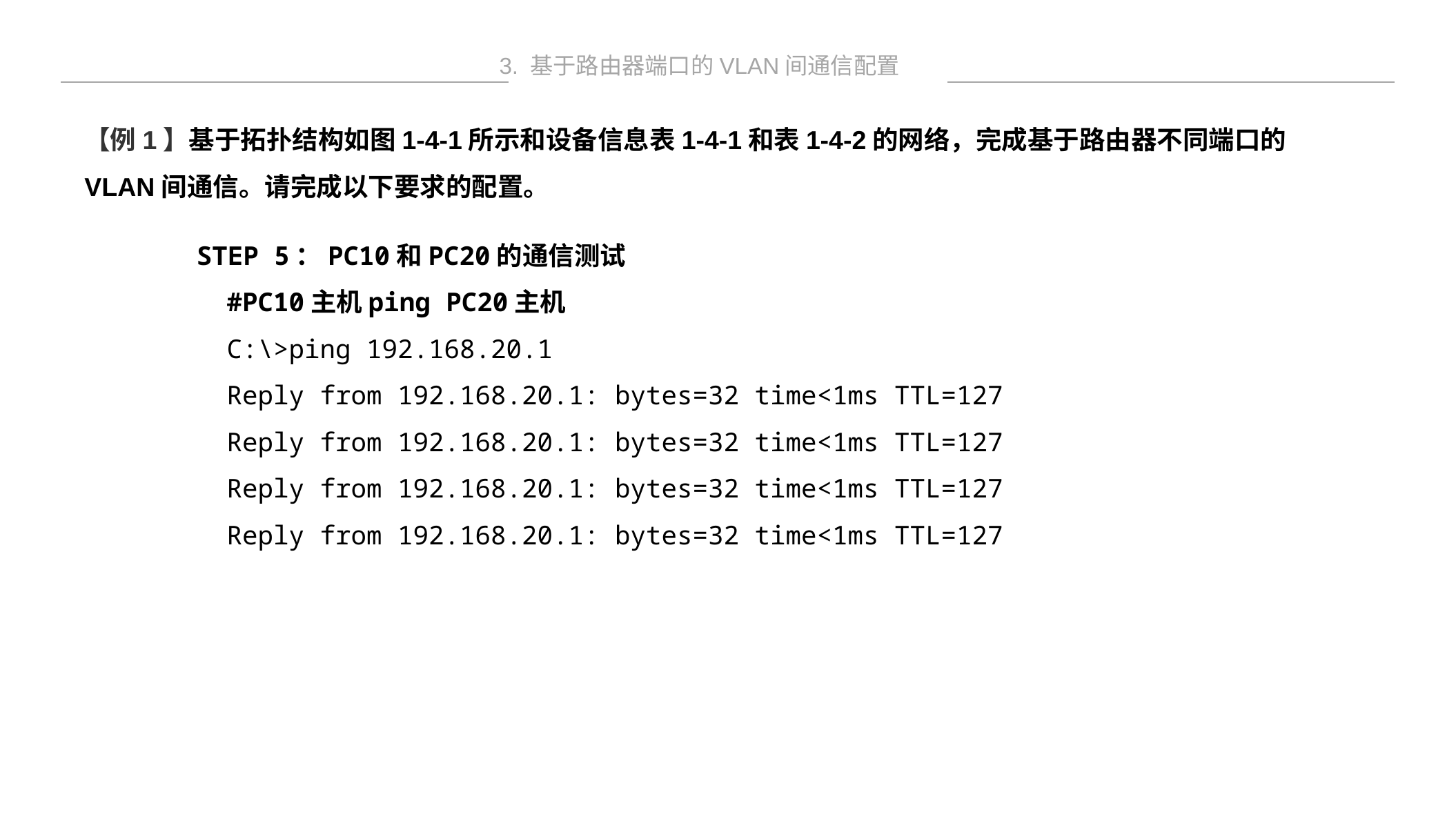

3. 基于路由器端口的VLAN间通信配置
【例1】基于拓扑结构如图1-4-1所示和设备信息表1-4-1和表1-4-2的网络，完成基于路由器不同端口的VLAN间通信。请完成以下要求的配置。
STEP 5：PC10和PC20的通信测试
#PC10主机ping PC20主机
C:\>ping 192.168.20.1
Reply from 192.168.20.1: bytes=32 time<1ms TTL=127
Reply from 192.168.20.1: bytes=32 time<1ms TTL=127
Reply from 192.168.20.1: bytes=32 time<1ms TTL=127
Reply from 192.168.20.1: bytes=32 time<1ms TTL=127